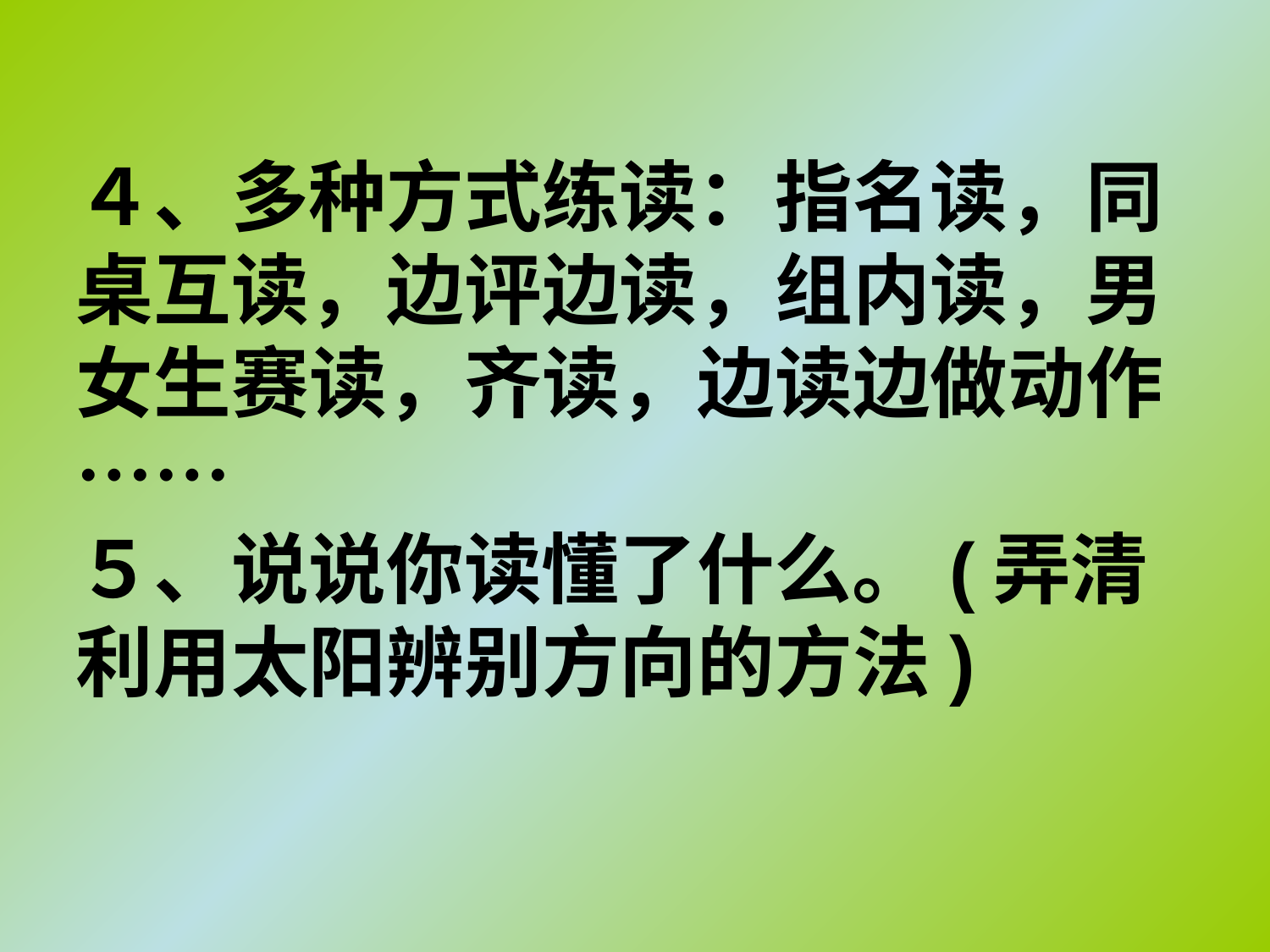

# ４、多种方式练读：指名读，同桌互读，边评边读，组内读，男女生赛读，齐读，边读边做动作…… ５、说说你读懂了什么。(弄清利用太阳辨别方向的方法)